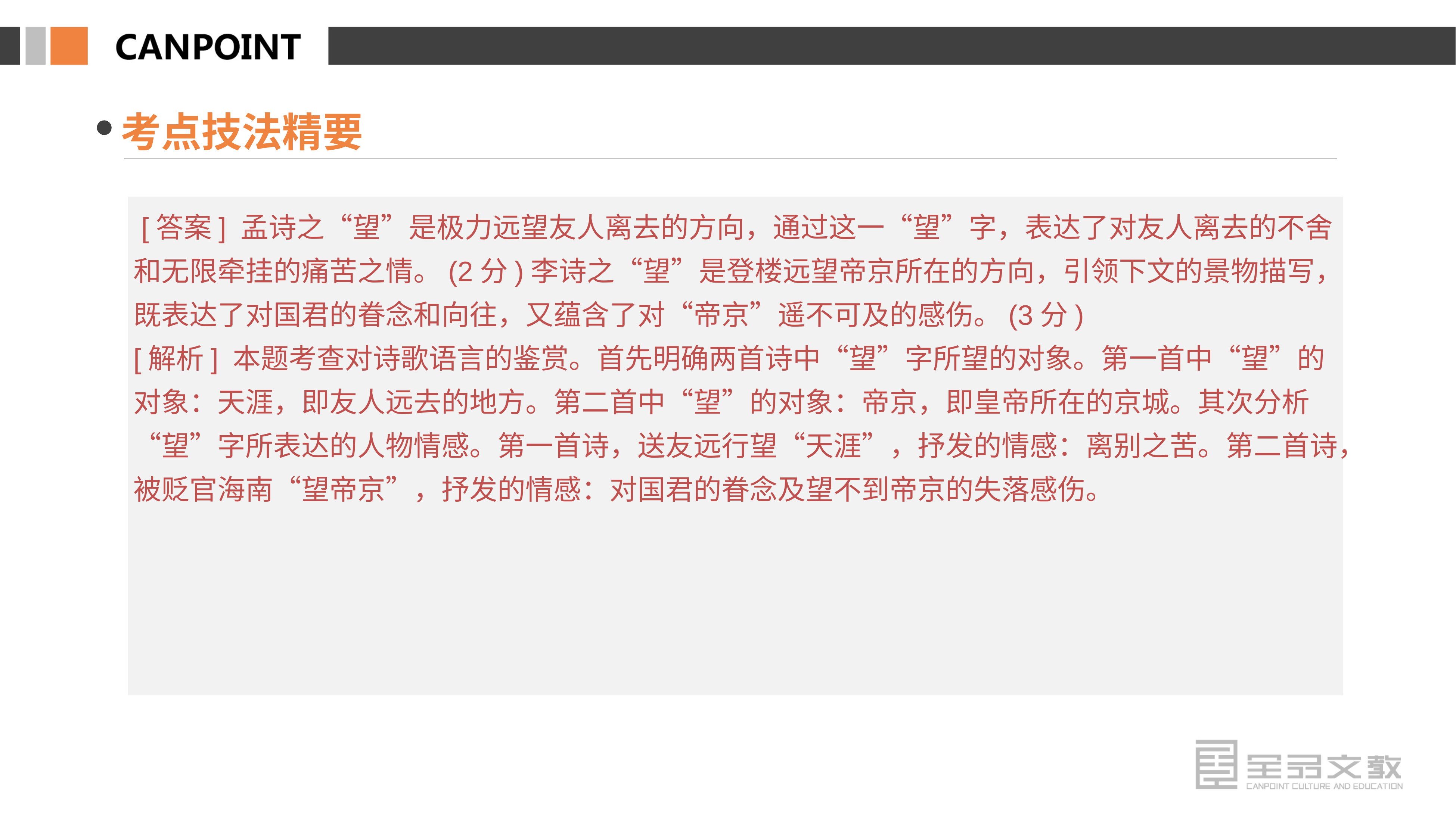

考点技法精要

 [答案] 孟诗之“望”是极力远望友人离去的方向，通过这一“望”字，表达了对友人离去的不舍和无限牵挂的痛苦之情。(2分)李诗之“望”是登楼远望帝京所在的方向，引领下文的景物描写，既表达了对国君的眷念和向往，又蕴含了对“帝京”遥不可及的感伤。(3分)
[解析] 本题考查对诗歌语言的鉴赏。首先明确两首诗中“望”字所望的对象。第一首中“望”的对象：天涯，即友人远去的地方。第二首中“望”的对象：帝京，即皇帝所在的京城。其次分析“望”字所表达的人物情感。第一首诗，送友远行望“天涯”，抒发的情感：离别之苦。第二首诗，被贬官海南“望帝京”，抒发的情感：对国君的眷念及望不到帝京的失落感伤。